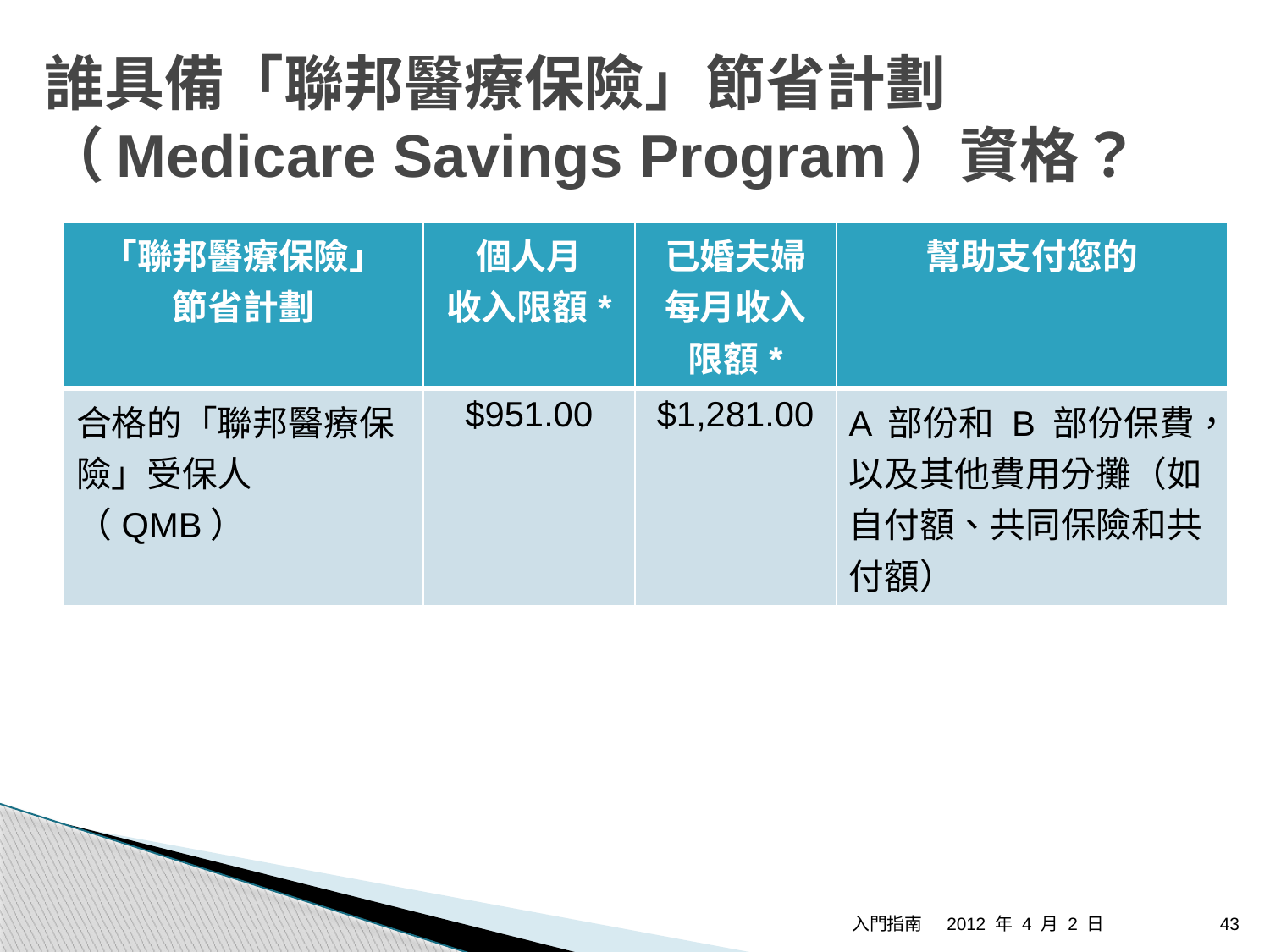

# 誰具備「聯邦醫療保險」節省計劃（Medicare Savings Program）資格？
| 「聯邦醫療保險」 節省計劃 | 個人月 收入限額\* | 已婚夫婦 每月收入 限額\* | 幫助支付您的 |
| --- | --- | --- | --- |
| 合格的「聯邦醫療保險」受保人（QMB） | $951.00 | $1,281.00 | A 部份和 B 部份保費，以及其他費用分攤（如自付額、共同保險和共付額） |
入門指南
2012 年 4 月 2 日
43